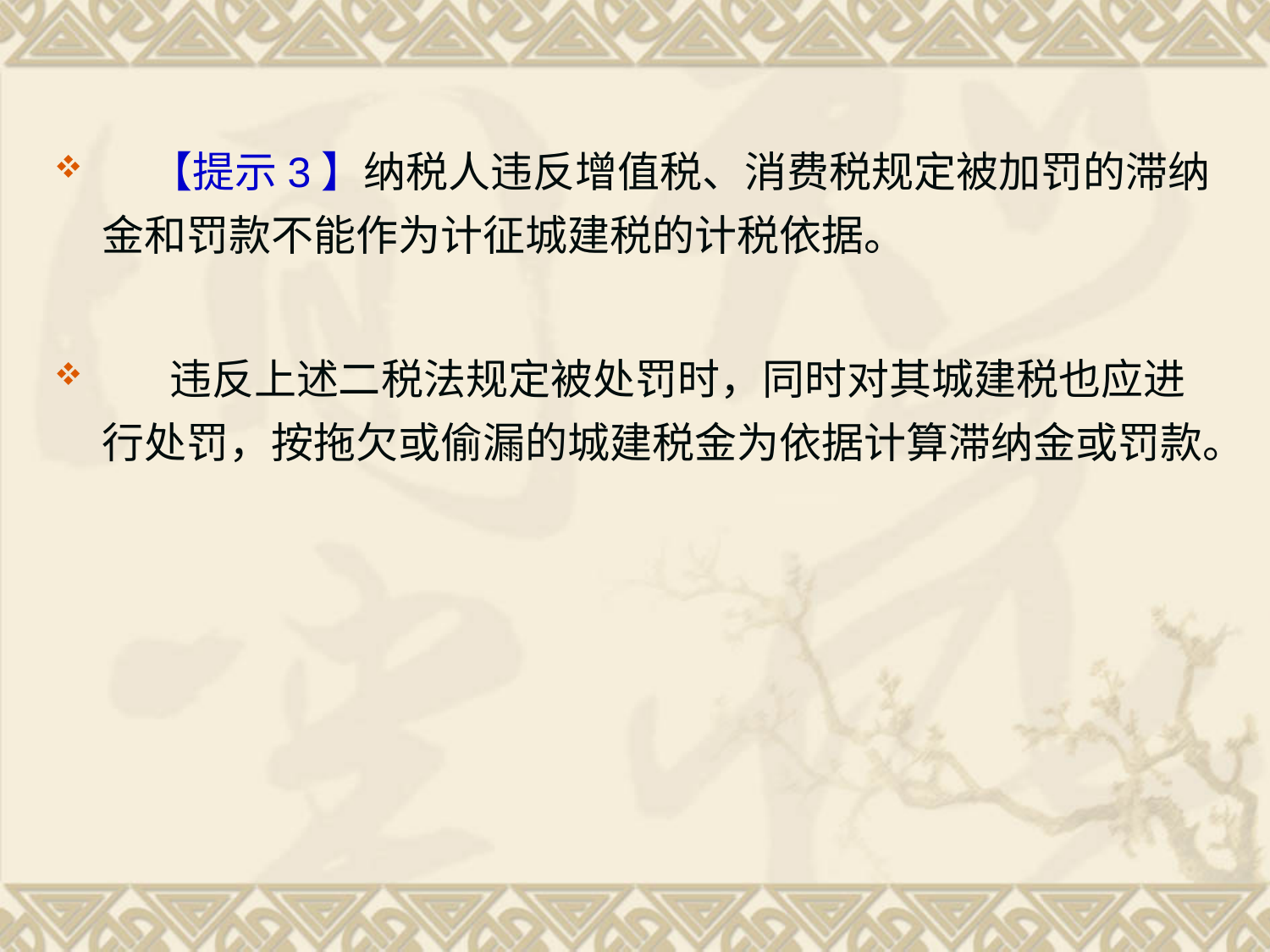

【提示3】纳税人违反增值税、消费税规定被加罚的滞纳金和罚款不能作为计征城建税的计税依据。

      违反上述二税法规定被处罚时，同时对其城建税也应进行处罚，按拖欠或偷漏的城建税金为依据计算滞纳金或罚款。